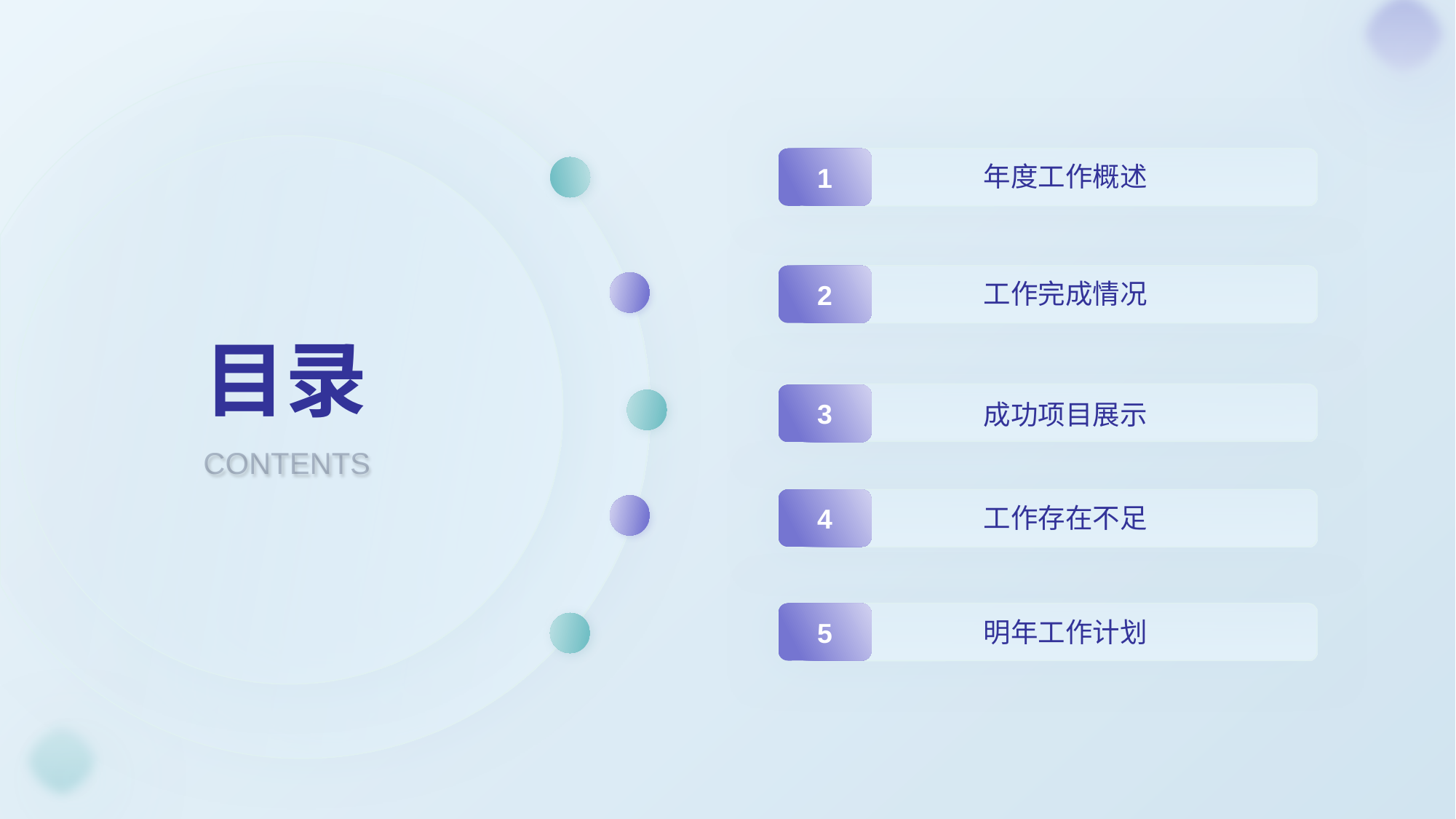

1
年度工作概述
2

工作完成情况
目录

3
成功项目展示
CONTENTS

4
工作存在不足

5
明年工作计划